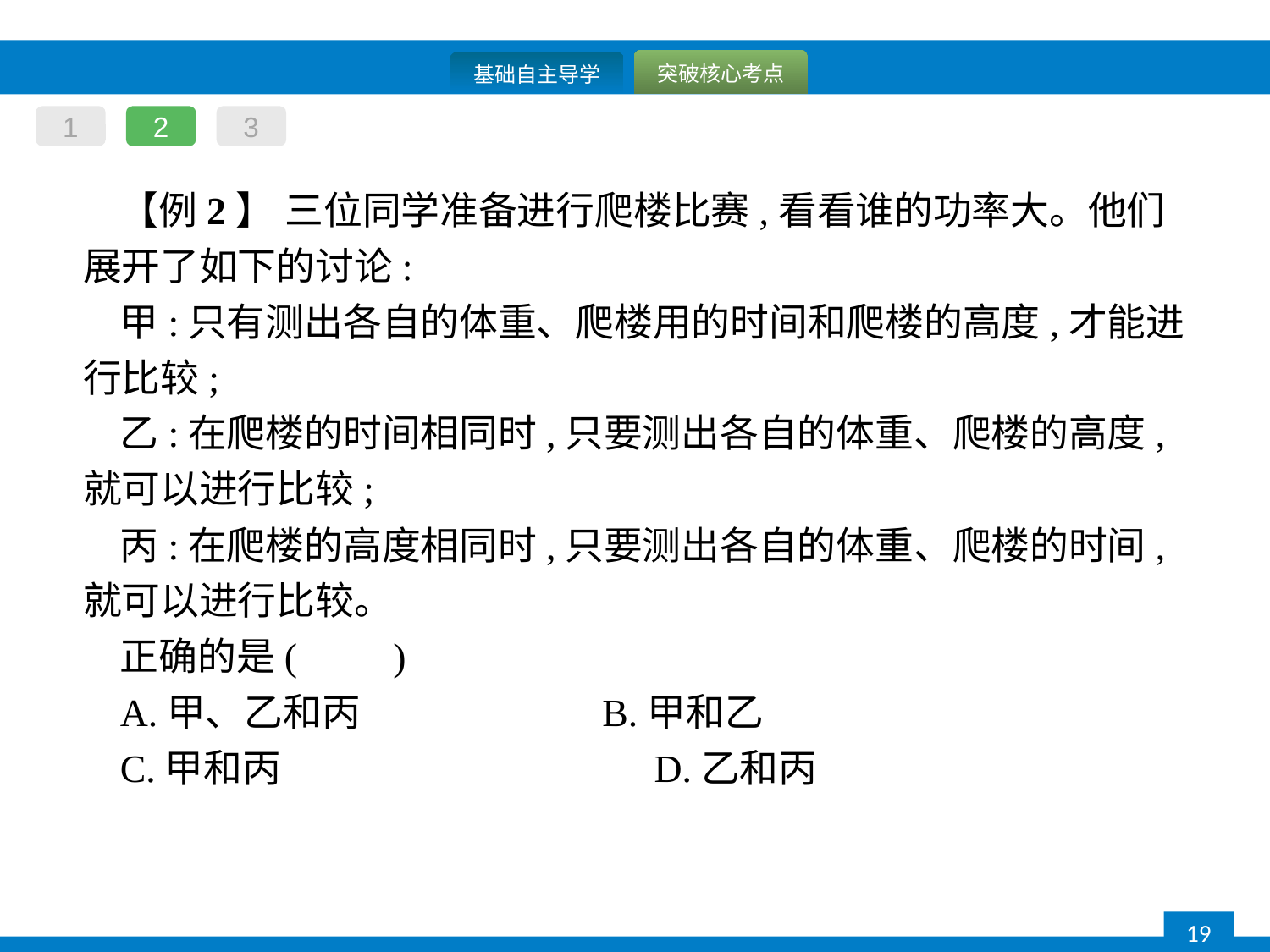

1
2
3
【例2】 三位同学准备进行爬楼比赛,看看谁的功率大。他们展开了如下的讨论:
甲:只有测出各自的体重、爬楼用的时间和爬楼的高度,才能进行比较;
乙:在爬楼的时间相同时,只要测出各自的体重、爬楼的高度,就可以进行比较;
丙:在爬楼的高度相同时,只要测出各自的体重、爬楼的时间,就可以进行比较。
正确的是(　　)
A.甲、乙和丙　　　　　　B.甲和乙
C.甲和丙			     D.乙和丙